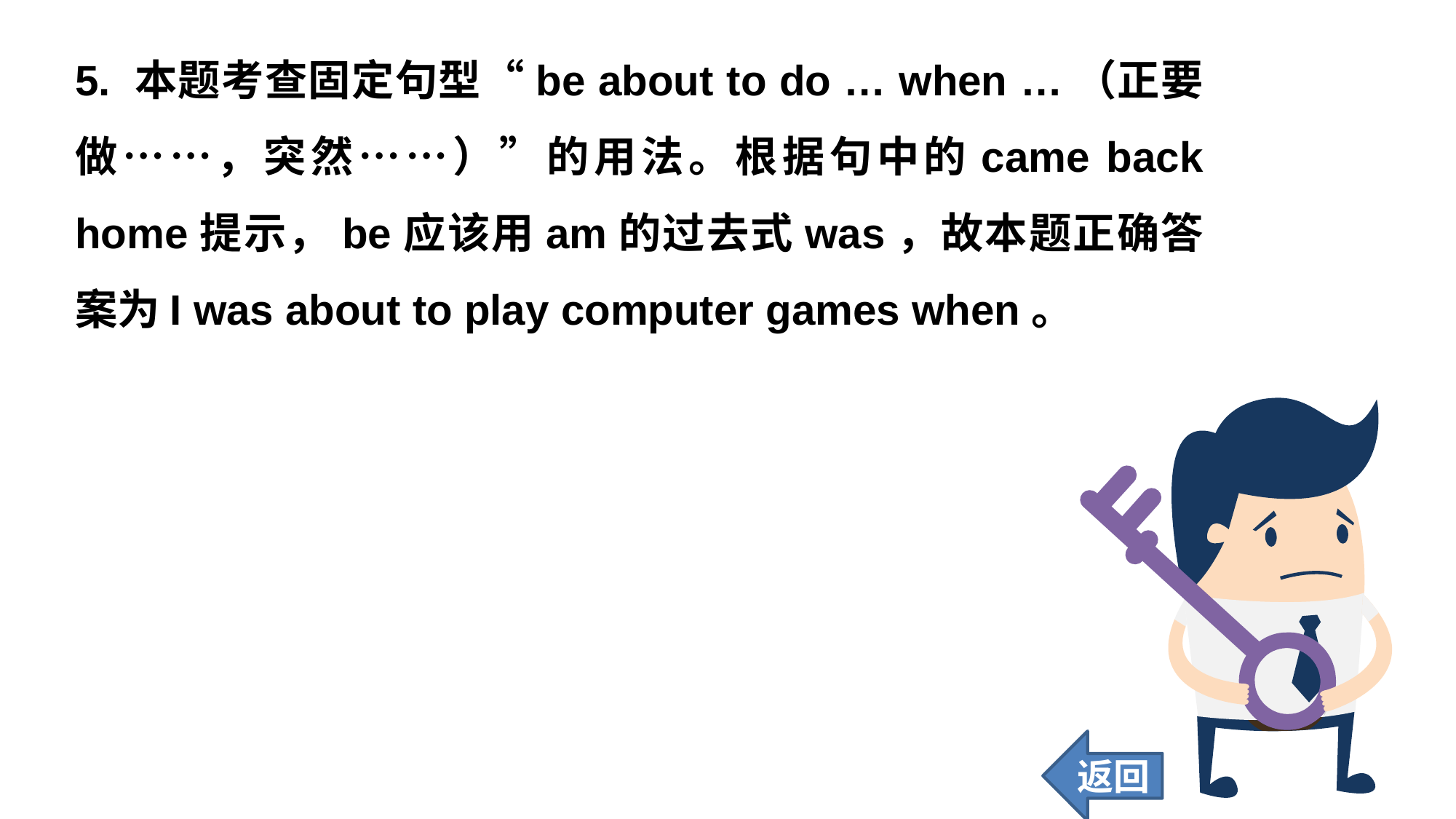

5. 本题考查固定句型“be about to do … when …（正要做……，突然……）”的用法。根据句中的came back home提示，be应该用am的过去式was，故本题正确答案为I was about to play computer games when。

返回
79